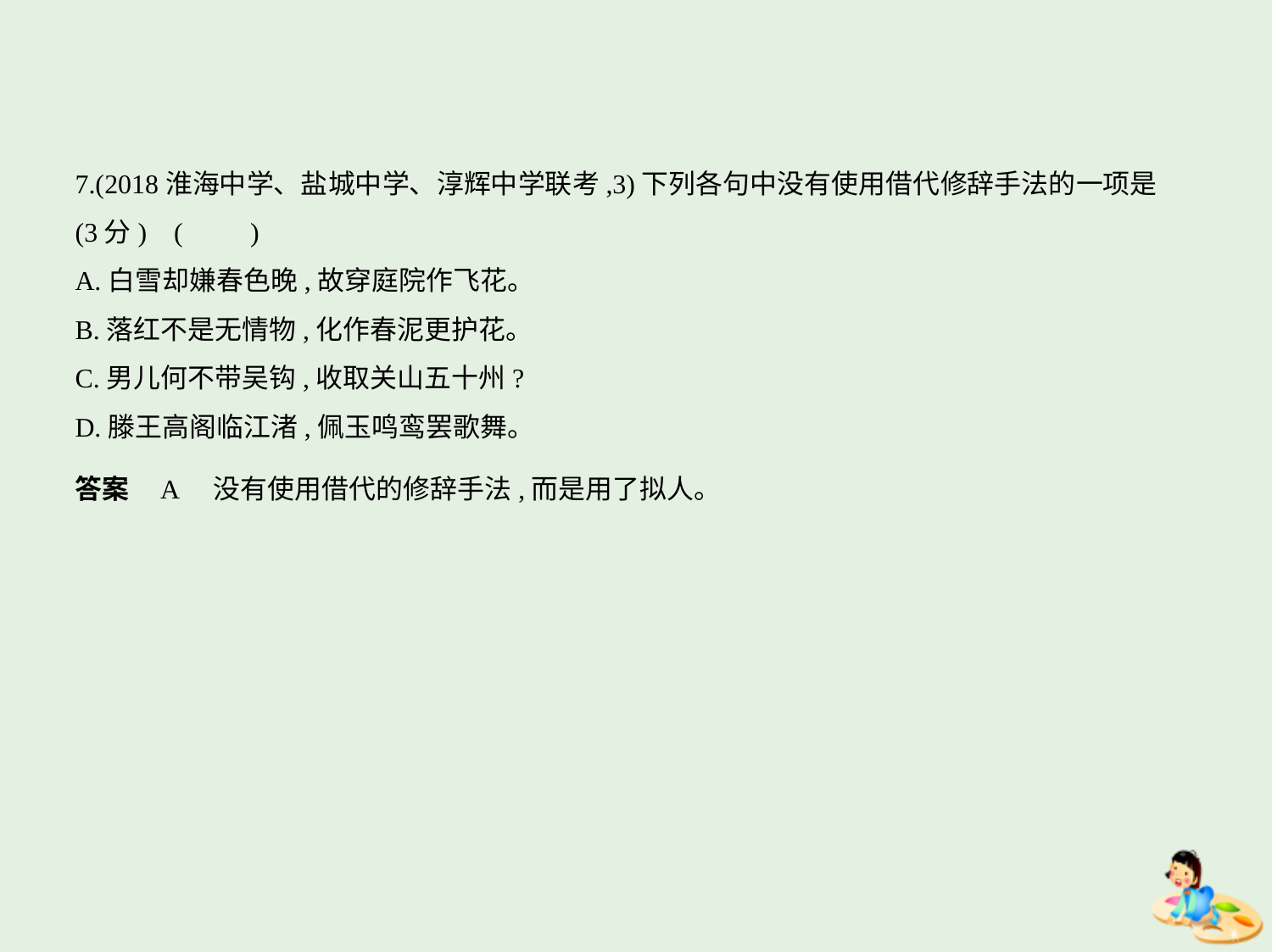

7.(2018淮海中学、盐城中学、淳辉中学联考,3)下列各句中没有使用借代修辞手法的一项是
(3分) (　　)
A.白雪却嫌春色晚,故穿庭院作飞花。
B.落红不是无情物,化作春泥更护花。
C.男儿何不带吴钩,收取关山五十州?
D.滕王高阁临江渚,佩玉鸣鸾罢歌舞。
答案    A　没有使用借代的修辞手法,而是用了拟人。